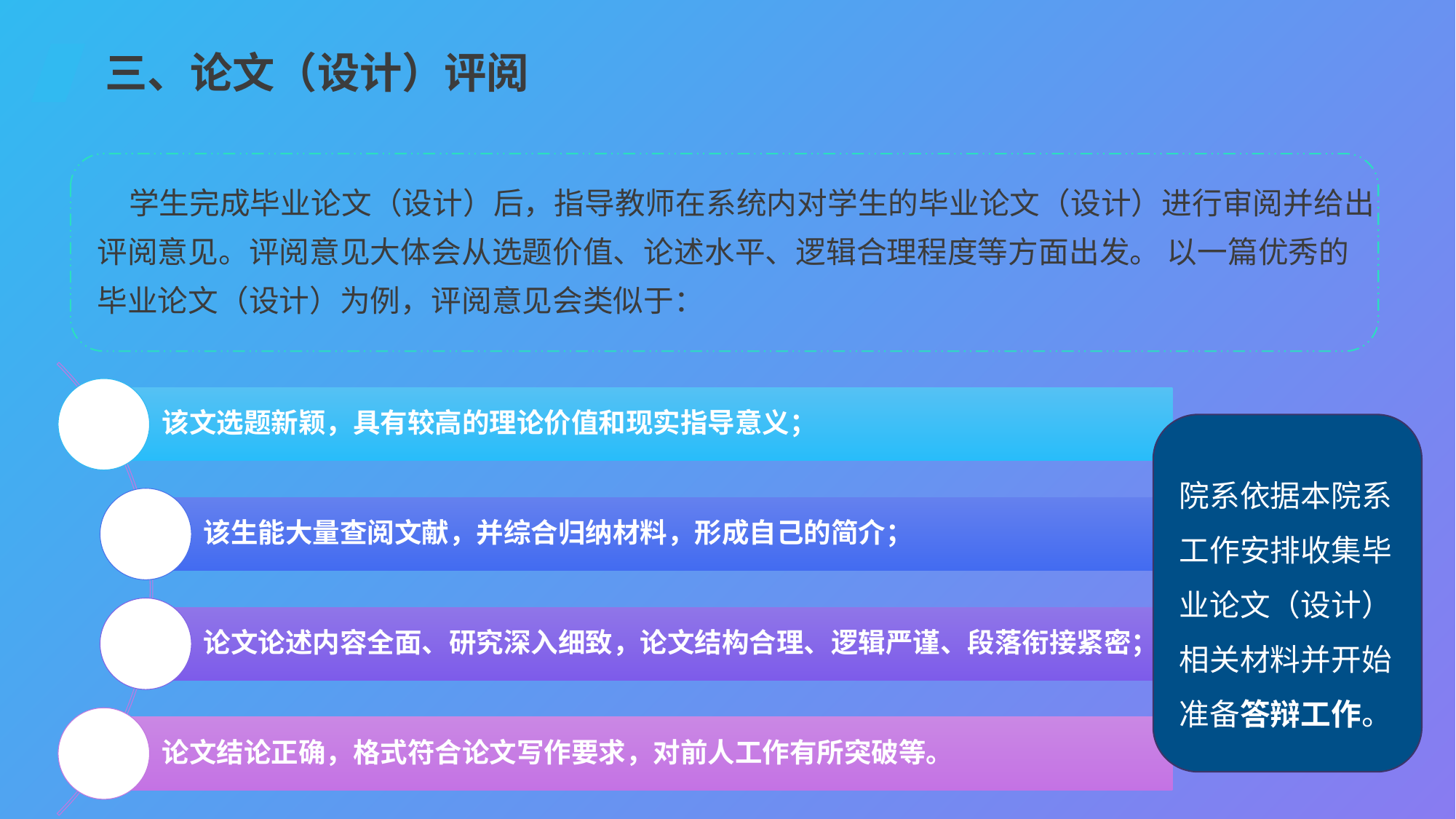

三、论文（设计）评阅

学生完成毕业论文（设计）后，指导教师在系统内对学生的毕业论文（设计）进行审阅并给出评阅意见。评阅意见大体会从选题价值、论述水平、逻辑合理程度等方面出发。 以一篇优秀的毕业论文（设计）为例，评阅意见会类似于：
该文选题新颖，具有较高的理论价值和现实指导意义；
该生能大量查阅文献，并综合归纳材料，形成自己的简介；
论文论述内容全面、研究深入细致，论文结构合理、逻辑严谨、段落衔接紧密；
论文结论正确，格式符合论文写作要求，对前人工作有所突破等。

院系依据本院系工作安排收集毕业论文（设计）相关材料并开始准备答辩工作。